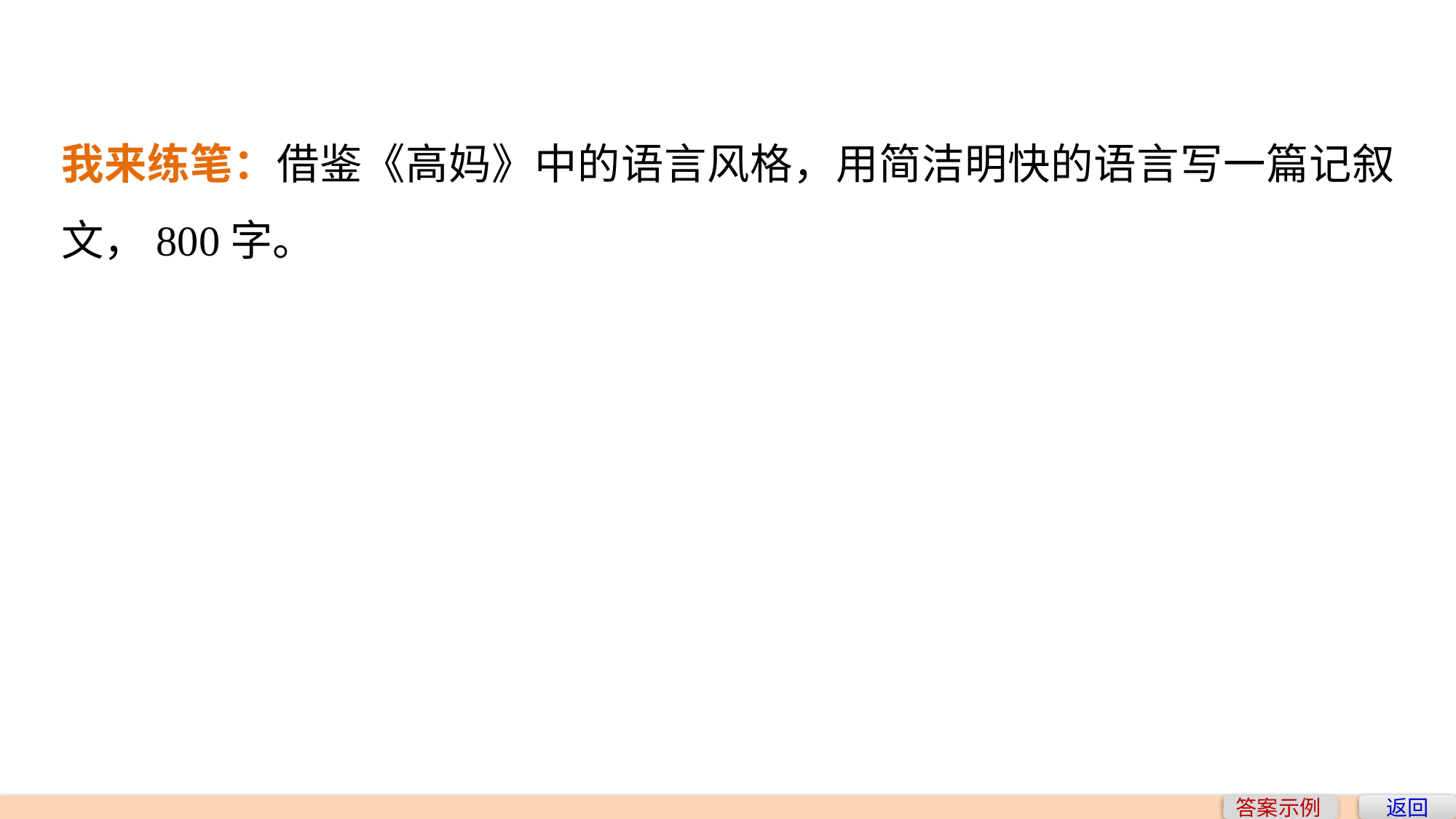

我来练笔：借鉴《高妈》中的语言风格，用简洁明快的语言写一篇记叙文，800字。
返回
答案示例